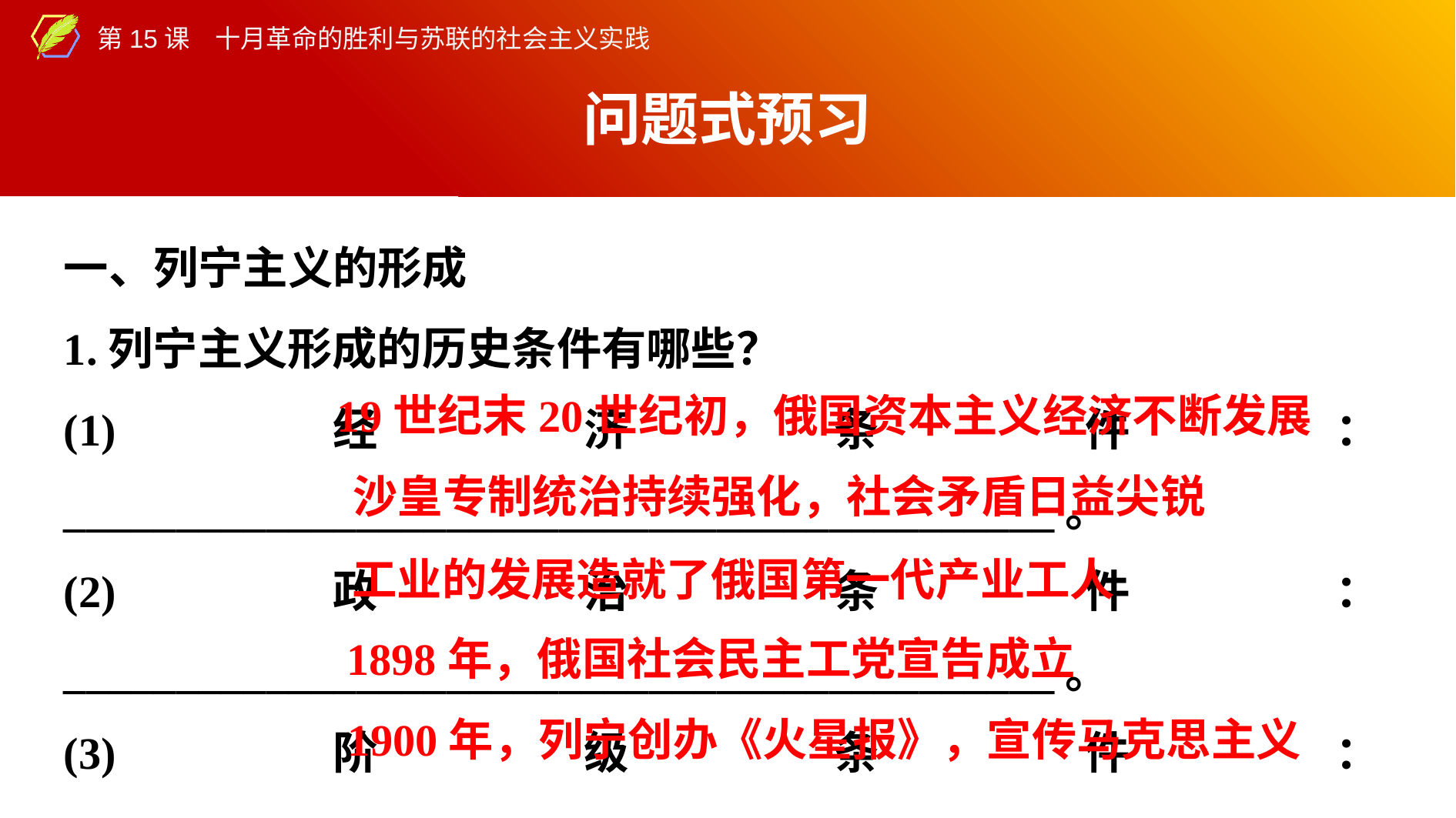

问题式预习
一、列宁主义的形成
1.列宁主义形成的历史条件有哪些？
(1)经济条件：____________________________________________。
(2)政治条件：____________________________________________。
(3)阶级条件：____________________________________________。
(4)组织条件：____________________________________________。
(5)个人努力：____________________________________________。
19世纪末20世纪初，俄国资本主义经济不断发展
沙皇专制统治持续强化，社会矛盾日益尖锐
工业的发展造就了俄国第一代产业工人
1898年，俄国社会民主工党宣告成立
1900年，列宁创办《火星报》，宣传马克思主义